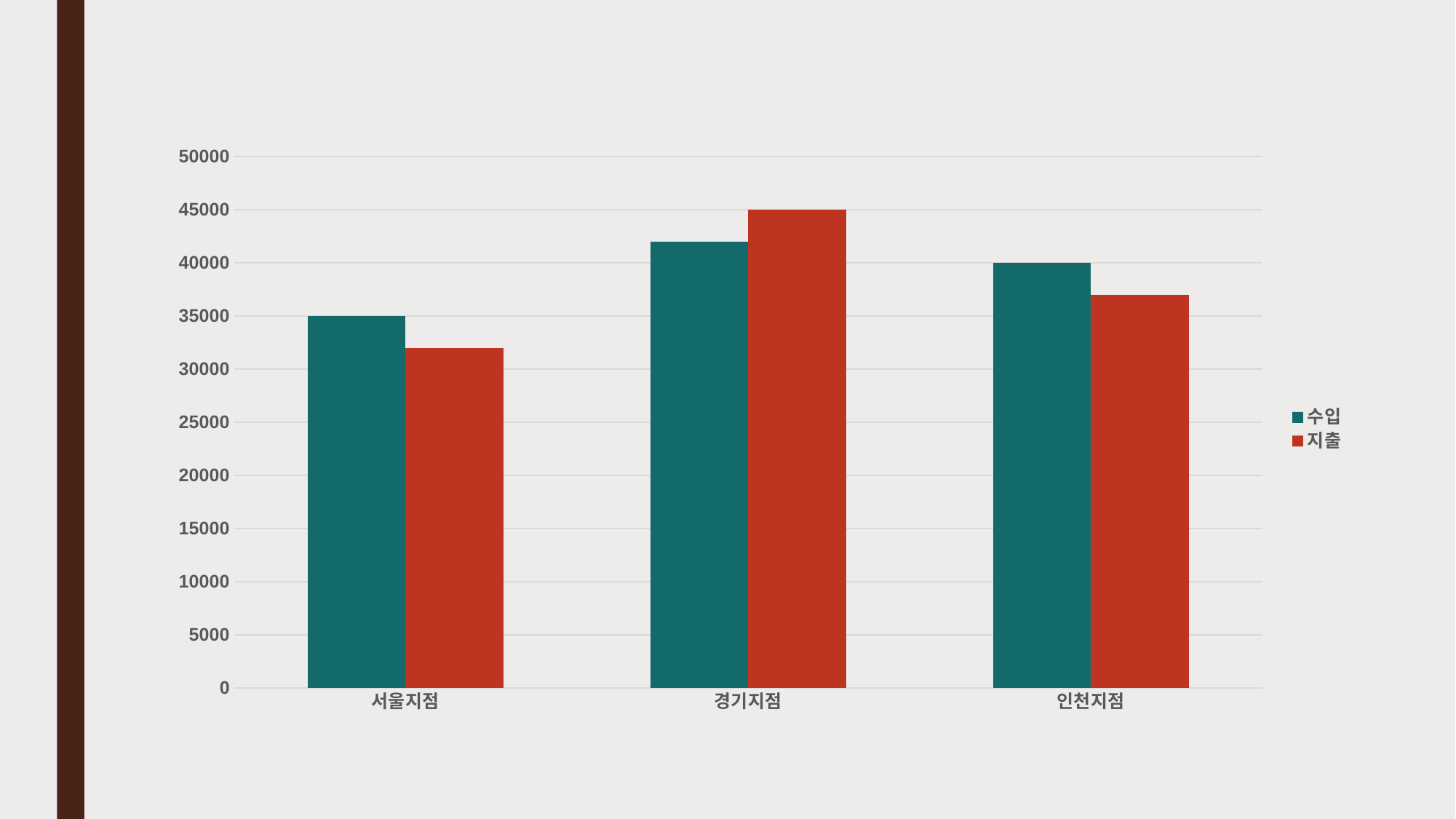

### Chart

| Category | 수입 | 지출 |
|---|---|---|
| 서울지점 | 35000.0 | 32000.0 |
| 경기지점 | 42000.0 | 45000.0 |
| 인천지점 | 40000.0 | 37000.0 |